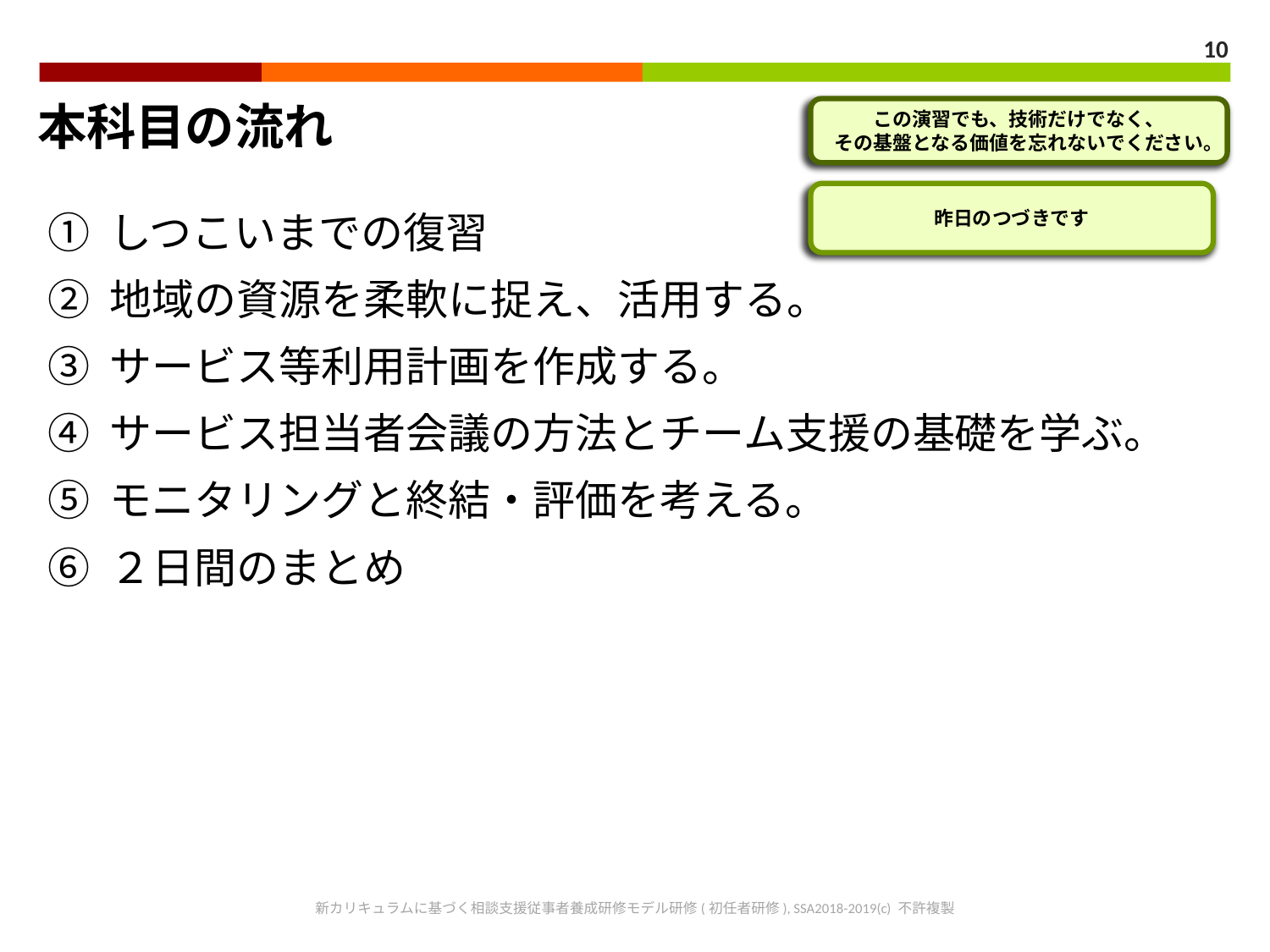

10
本科目の流れ
この演習でも、技術だけでなく、
その基盤となる価値を忘れないでください。
① しつこいまでの復習
② 地域の資源を柔軟に捉え、活用する。
③ サービス等利用計画を作成する。
④ サービス担当者会議の方法とチーム支援の基礎を学ぶ。
⑤ モニタリングと終結・評価を考える。
⑥ ２日間のまとめ
昨日のつづきです
新カリキュラムに基づく相談支援従事者養成研修モデル研修(初任者研修), SSA2018-2019(c) 不許複製